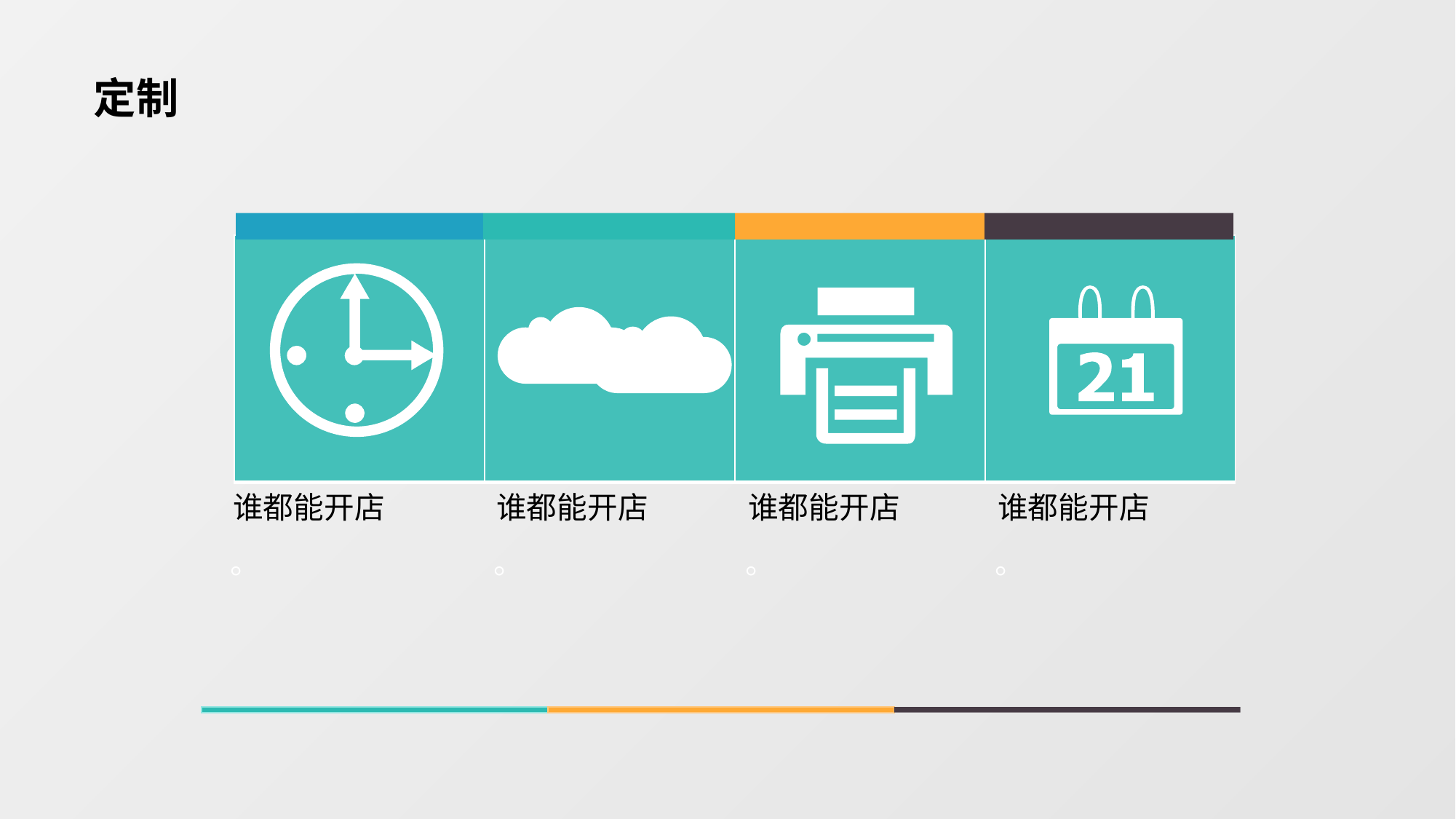

定制

|  |  |  |  |
| --- | --- | --- | --- |

谁都能开店
。
谁都能开店
。
谁都能开店
。
谁都能开店
。